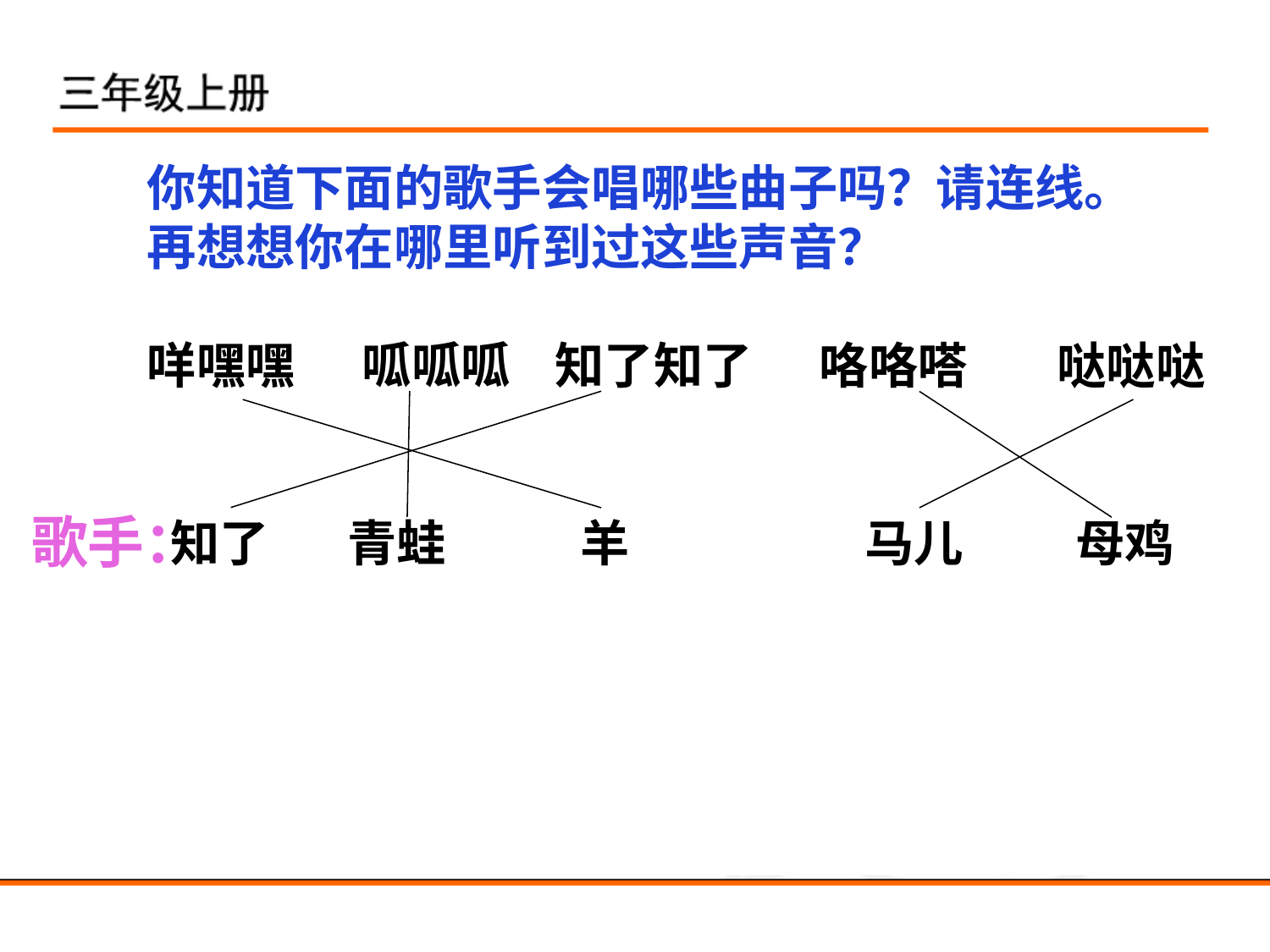

你知道下面的歌手会唱哪些曲子吗？请连线。
再想想你在哪里听到过这些声音？

咩嘿嘿      呱呱呱    知了知了      咯咯嗒        哒哒哒

 知了       青蛙            羊                     马儿          母鸡

歌手：